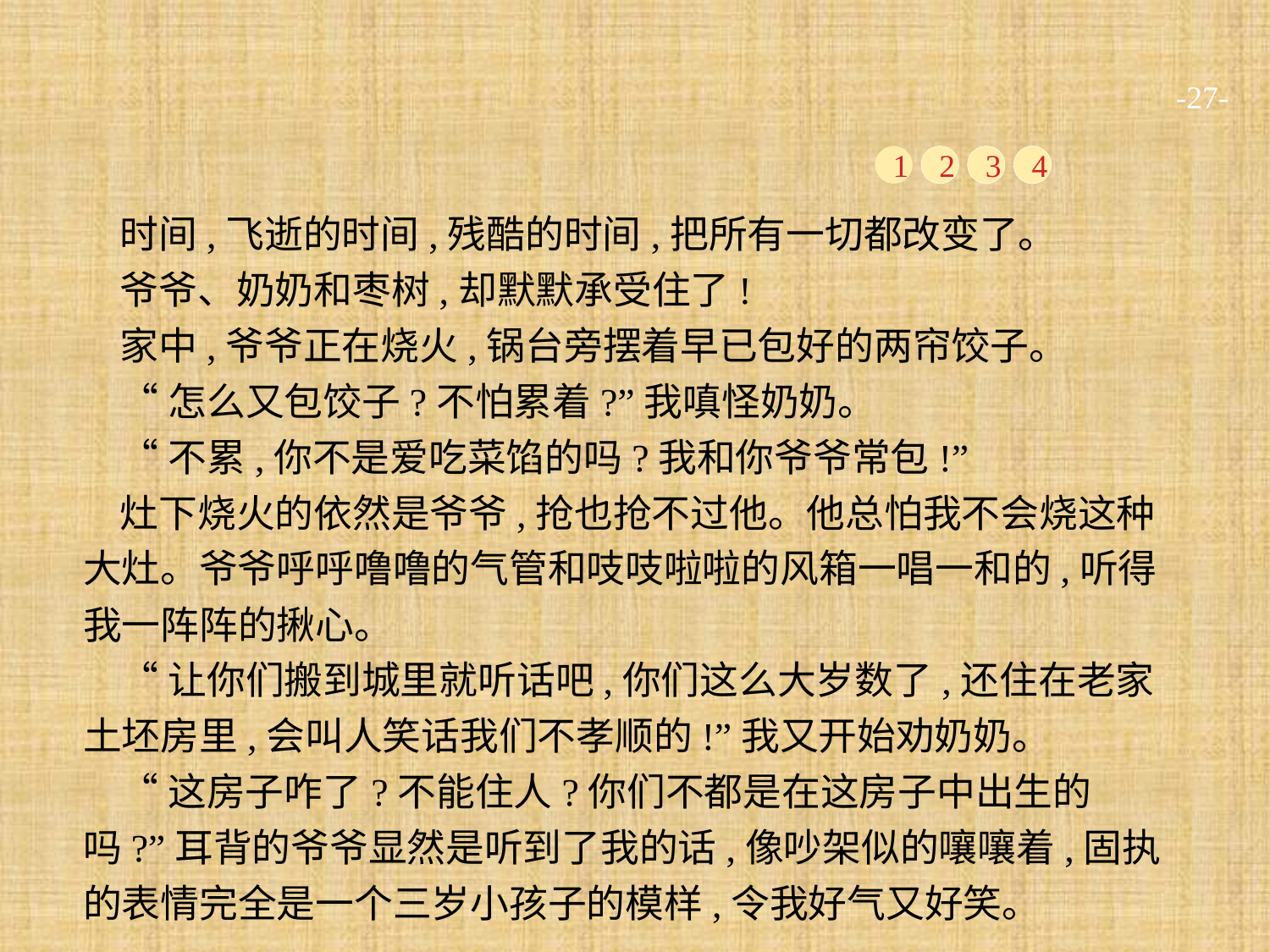

-27-
1
2
3
4
时间,飞逝的时间,残酷的时间,把所有一切都改变了。
爷爷、奶奶和枣树,却默默承受住了!
家中,爷爷正在烧火,锅台旁摆着早已包好的两帘饺子。
“怎么又包饺子?不怕累着?”我嗔怪奶奶。
“不累,你不是爱吃菜馅的吗?我和你爷爷常包!”
灶下烧火的依然是爷爷,抢也抢不过他。他总怕我不会烧这种大灶。爷爷呼呼噜噜的气管和吱吱啦啦的风箱一唱一和的,听得我一阵阵的揪心。
“让你们搬到城里就听话吧,你们这么大岁数了,还住在老家土坯房里,会叫人笑话我们不孝顺的!”我又开始劝奶奶。
“这房子咋了?不能住人?你们不都是在这房子中出生的吗?”耳背的爷爷显然是听到了我的话,像吵架似的嚷嚷着,固执的表情完全是一个三岁小孩子的模样,令我好气又好笑。